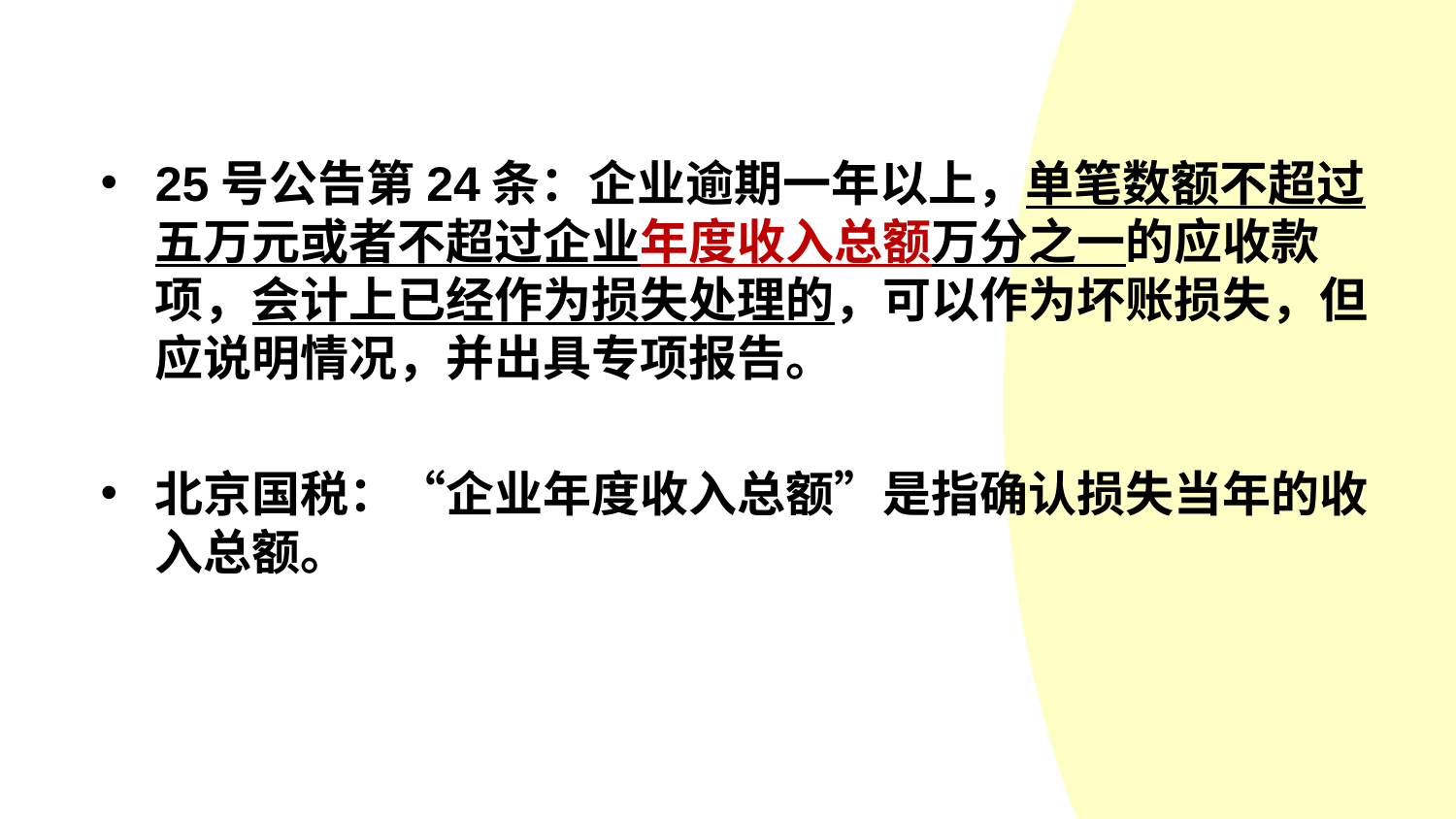

#
25号公告第24条：企业逾期一年以上，单笔数额不超过五万元或者不超过企业年度收入总额万分之一的应收款项，会计上已经作为损失处理的，可以作为坏账损失，但应说明情况，并出具专项报告。

北京国税：“企业年度收入总额”是指确认损失当年的收入总额。